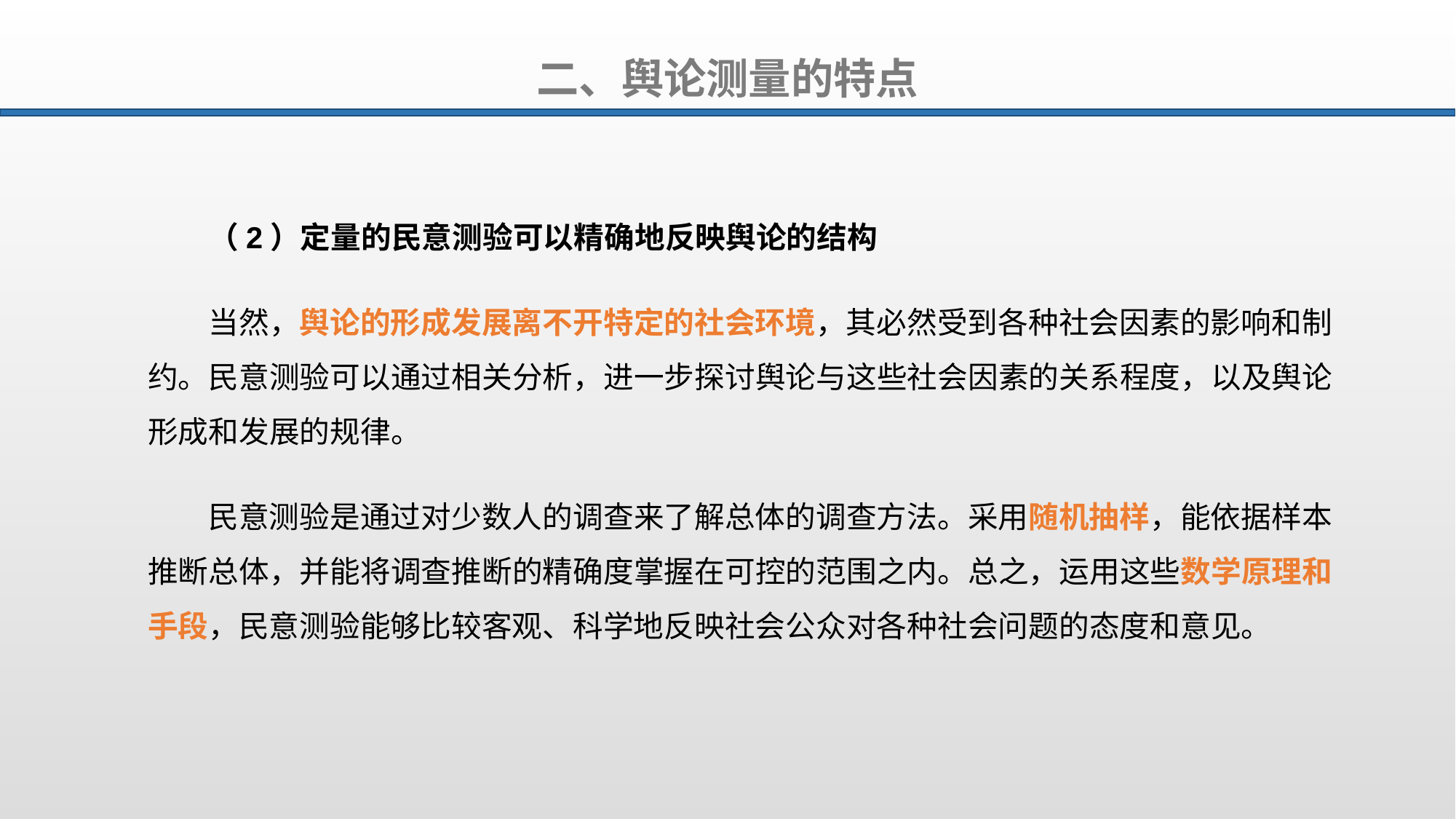

二、舆论测量的特点

（2）定量的民意测验可以精确地反映舆论的结构
当然，舆论的形成发展离不开特定的社会环境，其必然受到各种社会因素的影响和制约。民意测验可以通过相关分析，进一步探讨舆论与这些社会因素的关系程度，以及舆论形成和发展的规律。
民意测验是通过对少数人的调查来了解总体的调查方法。采用随机抽样，能依据样本推断总体，并能将调查推断的精确度掌握在可控的范围之内。总之，运用这些数学原理和手段，民意测验能够比较客观、科学地反映社会公众对各种社会问题的态度和意见。